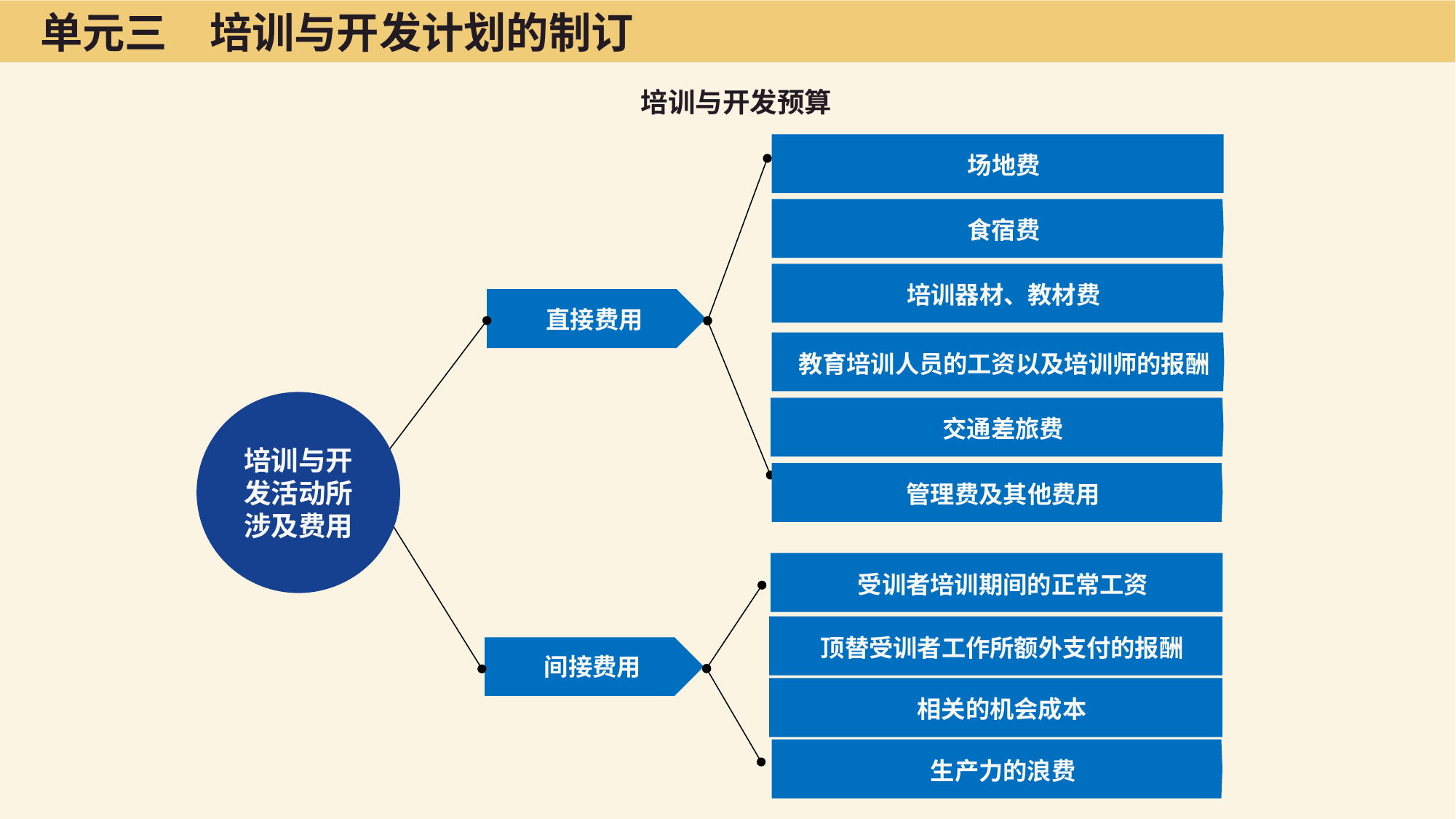

单元三　培训与开发计划的制订
培训与开发预算
 场地费

 食宿费
 培训器材、教材费
 直接费用

 教育培训人员的工资以及培训师的报酬
培训与开发活动所涉及费用
 交通差旅费
 管理费及其他费用

 受训者培训期间的正常工资

 顶替受训者工作所额外支付的报酬
 间接费用

 相关的机会成本
 生产力的浪费